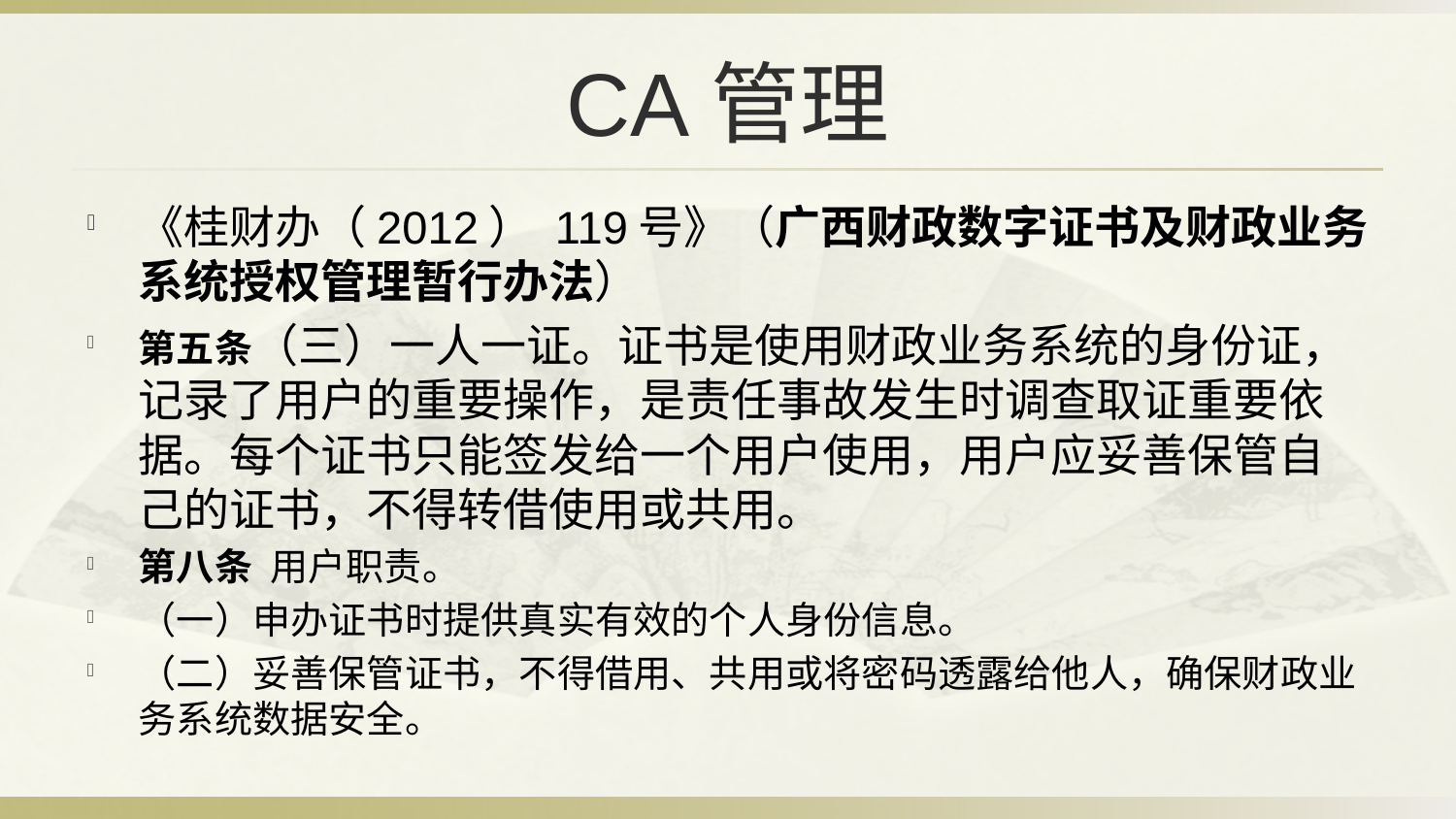

# CA管理
《桂财办（2012） 119号》（广西财政数字证书及财政业务系统授权管理暂行办法）
第五条（三）一人一证。证书是使用财政业务系统的身份证，记录了用户的重要操作，是责任事故发生时调查取证重要依据。每个证书只能签发给一个用户使用，用户应妥善保管自己的证书，不得转借使用或共用。
第八条  用户职责。
（一）申办证书时提供真实有效的个人身份信息。
（二）妥善保管证书，不得借用、共用或将密码透露给他人，确保财政业务系统数据安全。